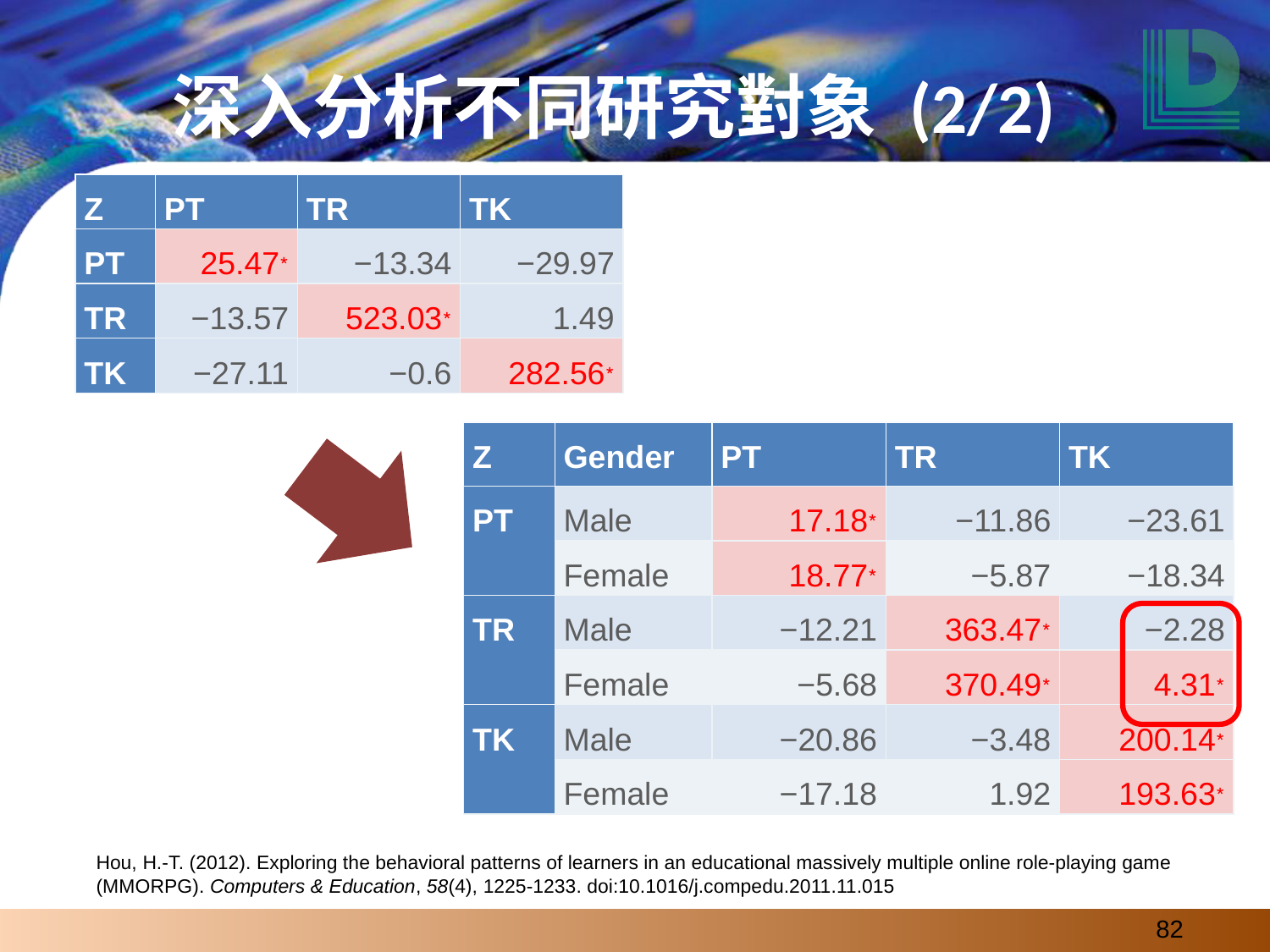

# 深入分析不同研究對象 (2/2)
| Z | PT | TR | TK |
| --- | --- | --- | --- |
| PT | 25.47∗ | −13.34 | −29.97 |
| TR | −13.57 | 523.03∗ | 1.49 |
| TK | −27.11 | −0.6 | 282.56∗ |
| Z | Gender | PT | TR | TK |
| --- | --- | --- | --- | --- |
| PT | Male | 17.18∗ | −11.86 | −23.61 |
|  | Female | 18.77∗ | −5.87 | −18.34 |
| TR | Male | −12.21 | 363.47∗ | −2.28 |
|  | Female | −5.68 | 370.49∗ | 4.31∗ |
| TK | Male | −20.86 | −3.48 | 200.14∗ |
|  | Female | −17.18 | 1.92 | 193.63∗ |

Hou, H.-T. (2012). Exploring the behavioral patterns of learners in an educational massively multiple online role-playing game (MMORPG). Computers & Education, 58(4), 1225-1233. doi:10.1016/j.compedu.2011.11.015
82